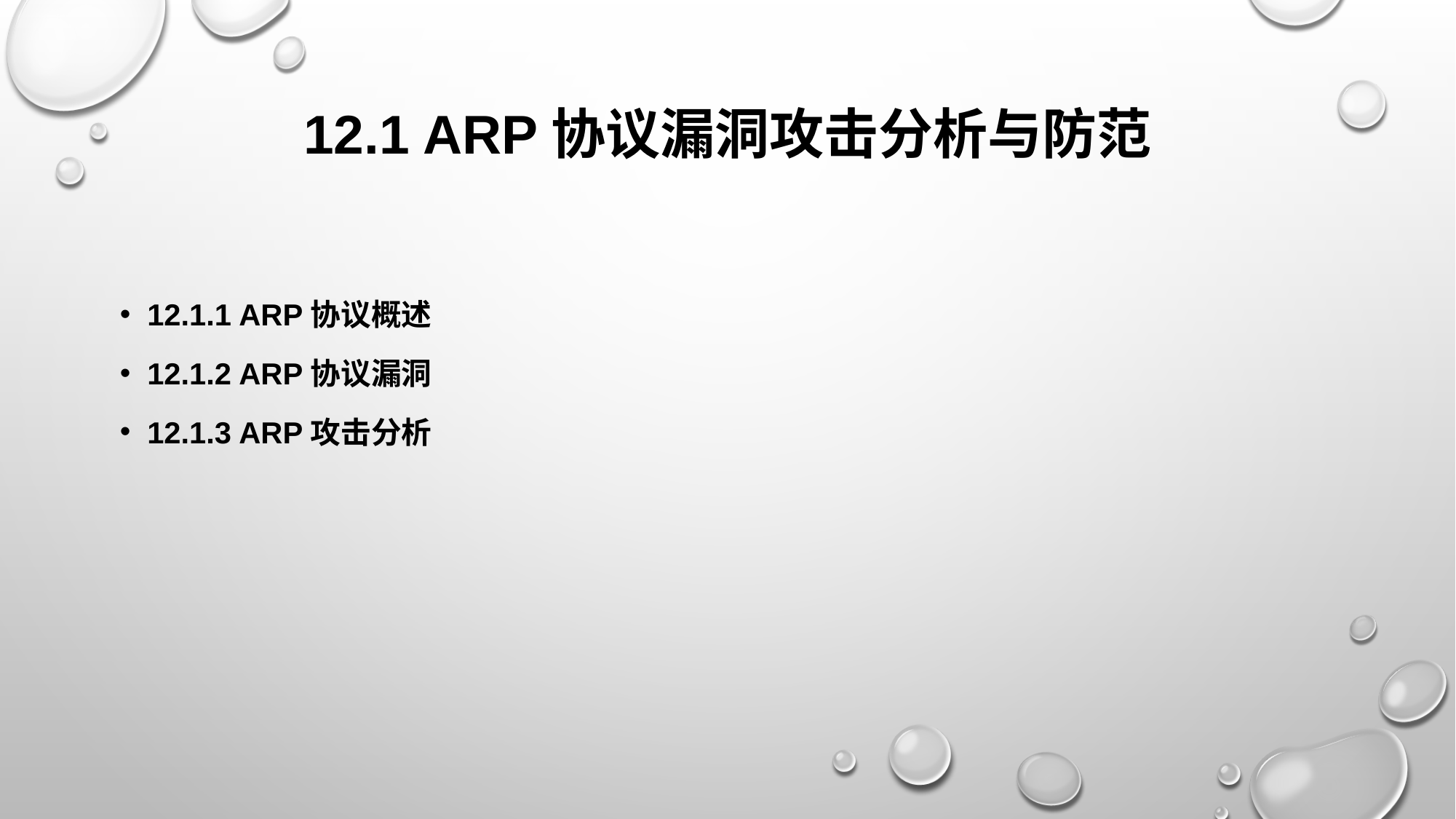

# 12.1 ARP协议漏洞攻击分析与防范
12.1.1 ARP协议概述
12.1.2 ARP协议漏洞
12.1.3 ARP攻击分析